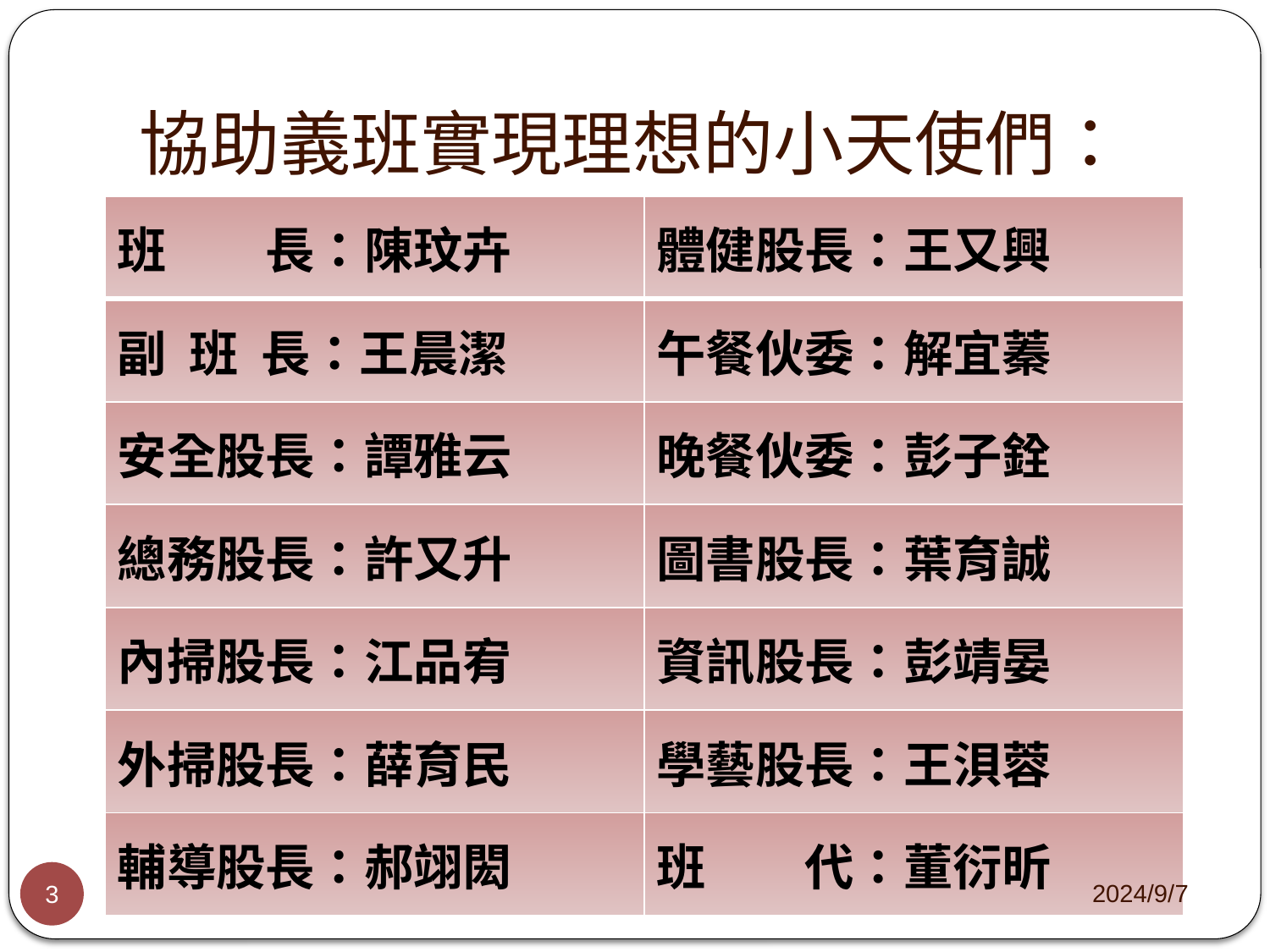

# 協助義班實現理想的小天使們：
| 班　　長：陳玟卉 | 體健股長：王又興 |
| --- | --- |
| 副 班 長：王晨潔 | 午餐伙委：解宜蓁 |
| 安全股長：譚雅云 | 晚餐伙委：彭子銓 |
| 總務股長：許又升 | 圖書股長：葉育誠 |
| 內掃股長：江品宥 | 資訊股長：彭靖晏 |
| 外掃股長：薛育民 | 學藝股長：王浿蓉 |
| 輔導股長：郝翊閎 | 班　　代：董衍昕 |
2024/9/7
3